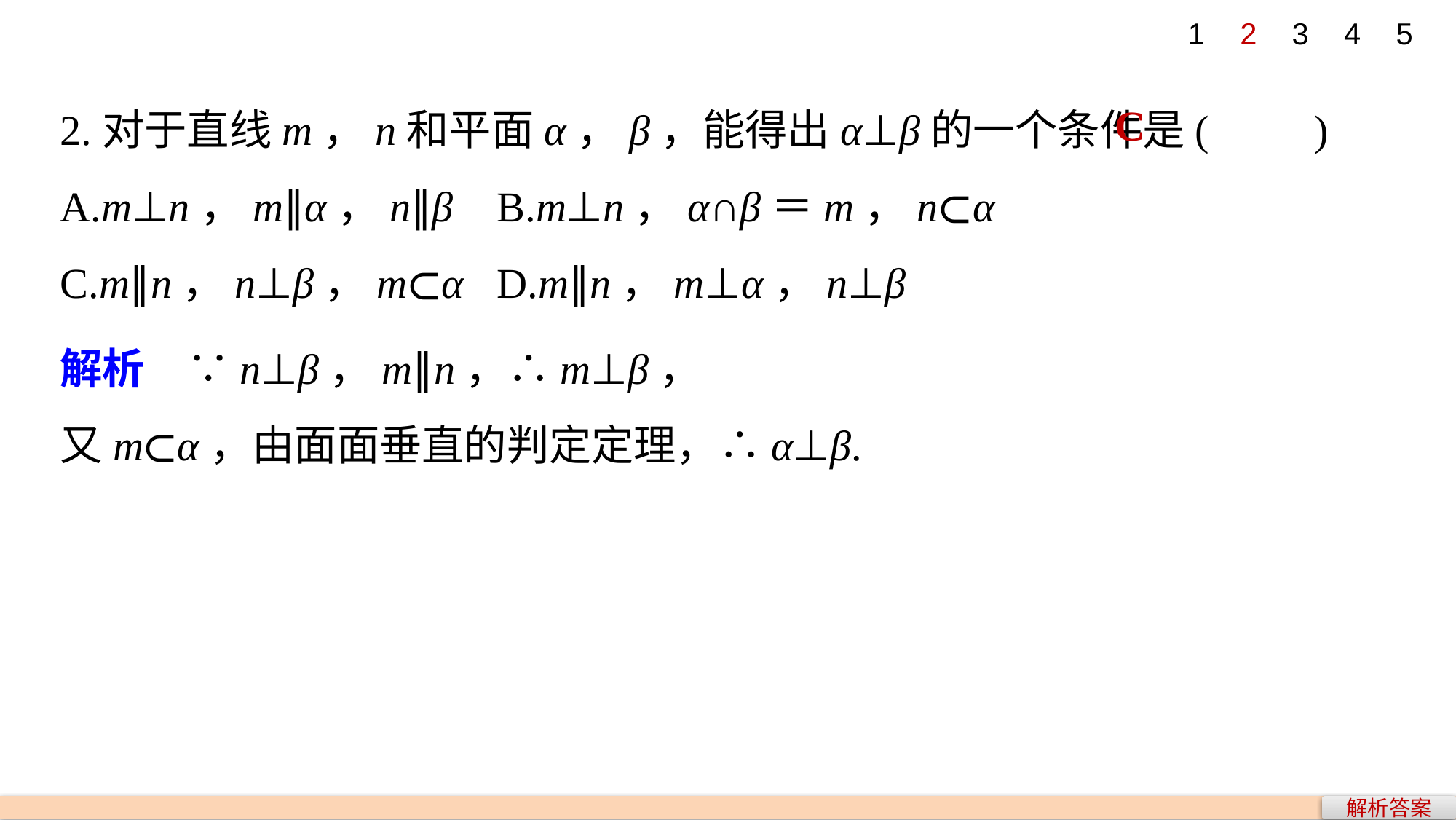

1
2
3
4
5
2.对于直线m，n和平面α，β，能得出α⊥β的一个条件是(　　)
A.m⊥n，m∥α，n∥β  	B.m⊥n，α∩β＝m，n⊂α
C.m∥n，n⊥β，m⊂α  	D.m∥n，m⊥α，n⊥β
C
解析　∵n⊥β，m∥n，∴m⊥β，
又m⊂α，由面面垂直的判定定理，∴α⊥β.
解析答案